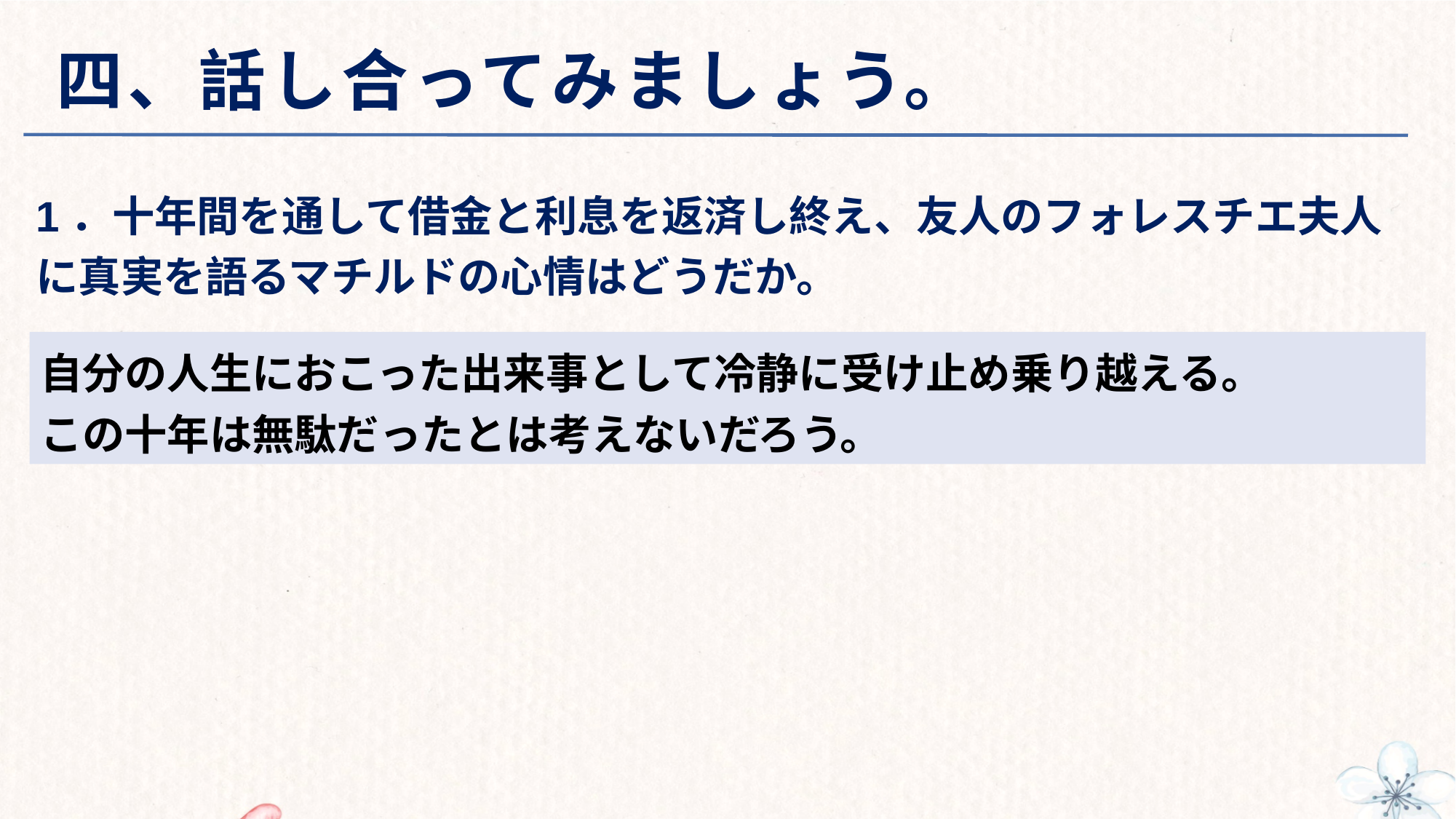

# 四、話し合ってみましょう。
1．十年間を通して借金と利息を返済し終え、友人のフォレスチエ夫人に真実を語るマチルドの心情はどうだか。
自分の人生におこった出来事として冷静に受け止め乗り越える。
この十年は無駄だったとは考えないだろう。